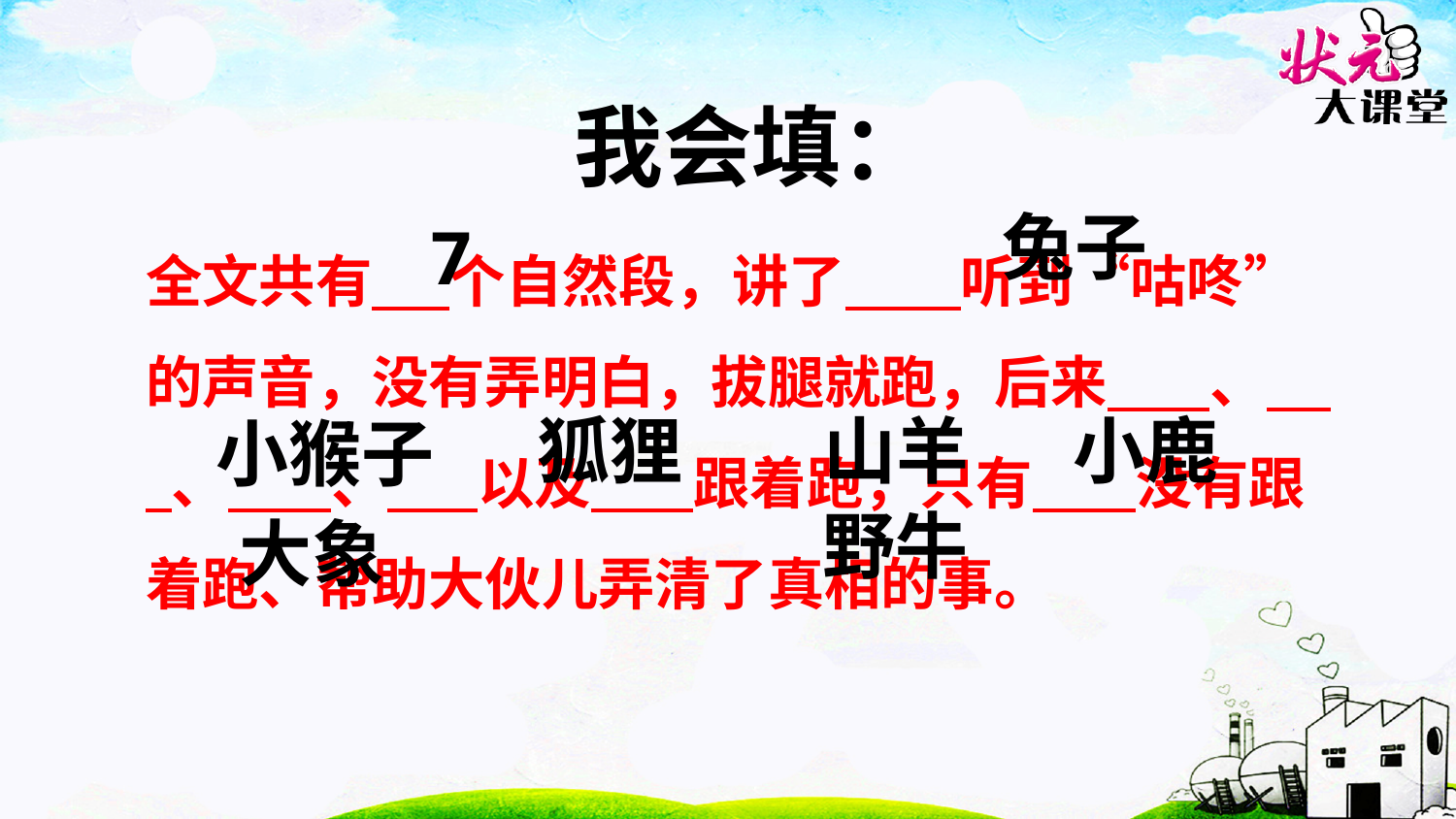

我会填：
兔子
7
全文共有      个自然段，讲了         听到“咕咚”的声音，没有弄明白，拔腿就跑，后来        、        、        、       以及        跟着跑，只有        没有跟着跑、帮助大伙儿弄清了真相的事。
狐狸
山羊
小鹿
小猴子
野牛
大象